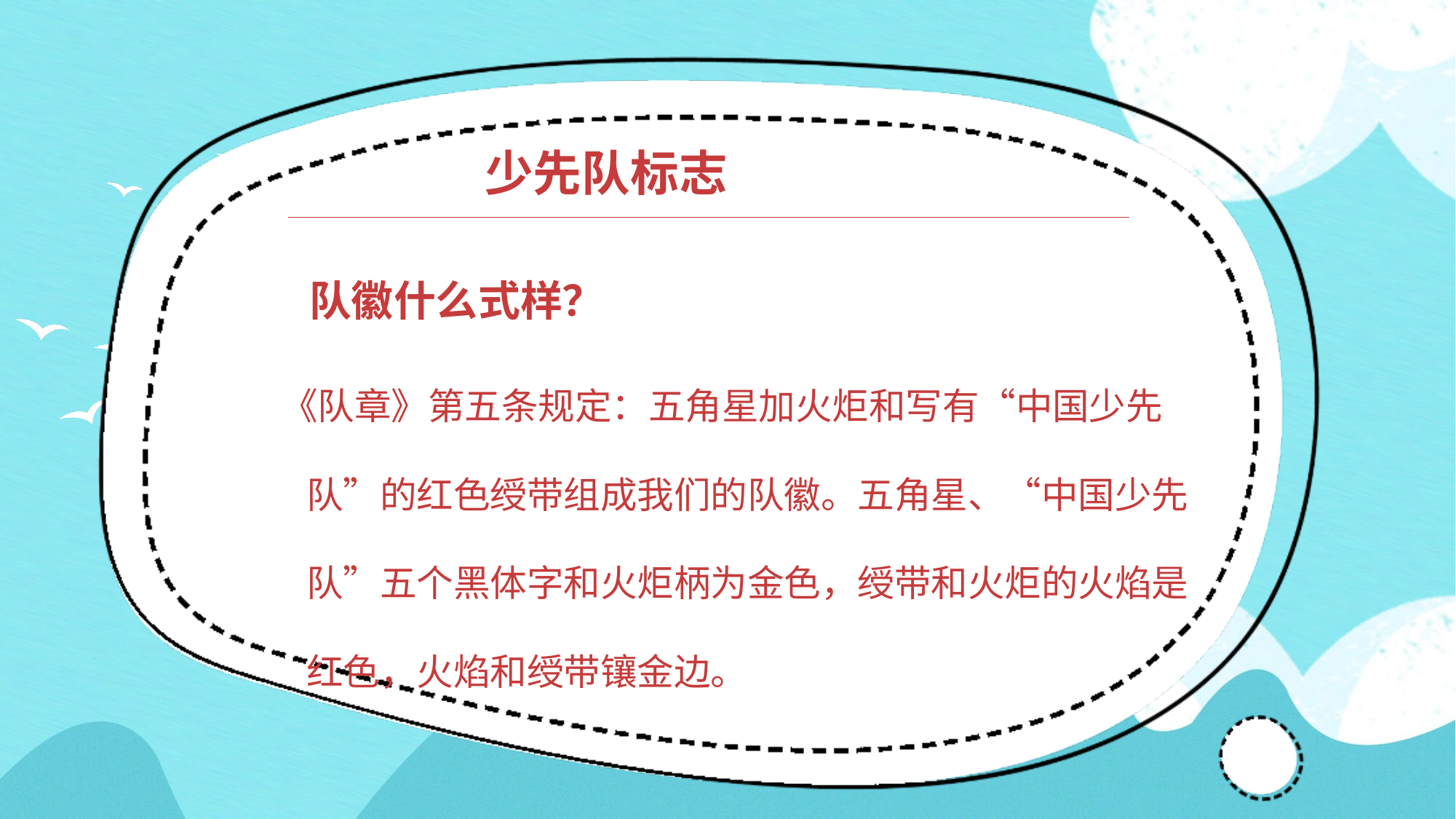

少先队标志

  队徽什么式样？
《队章》第五条规定：五角星加火炬和写有“中国少先队”的红色绶带组成我们的队徽。五角星、“中国少先队”五个黑体字和火炬柄为金色，绶带和火炬的火焰是红色，火焰和绶带镶金边。